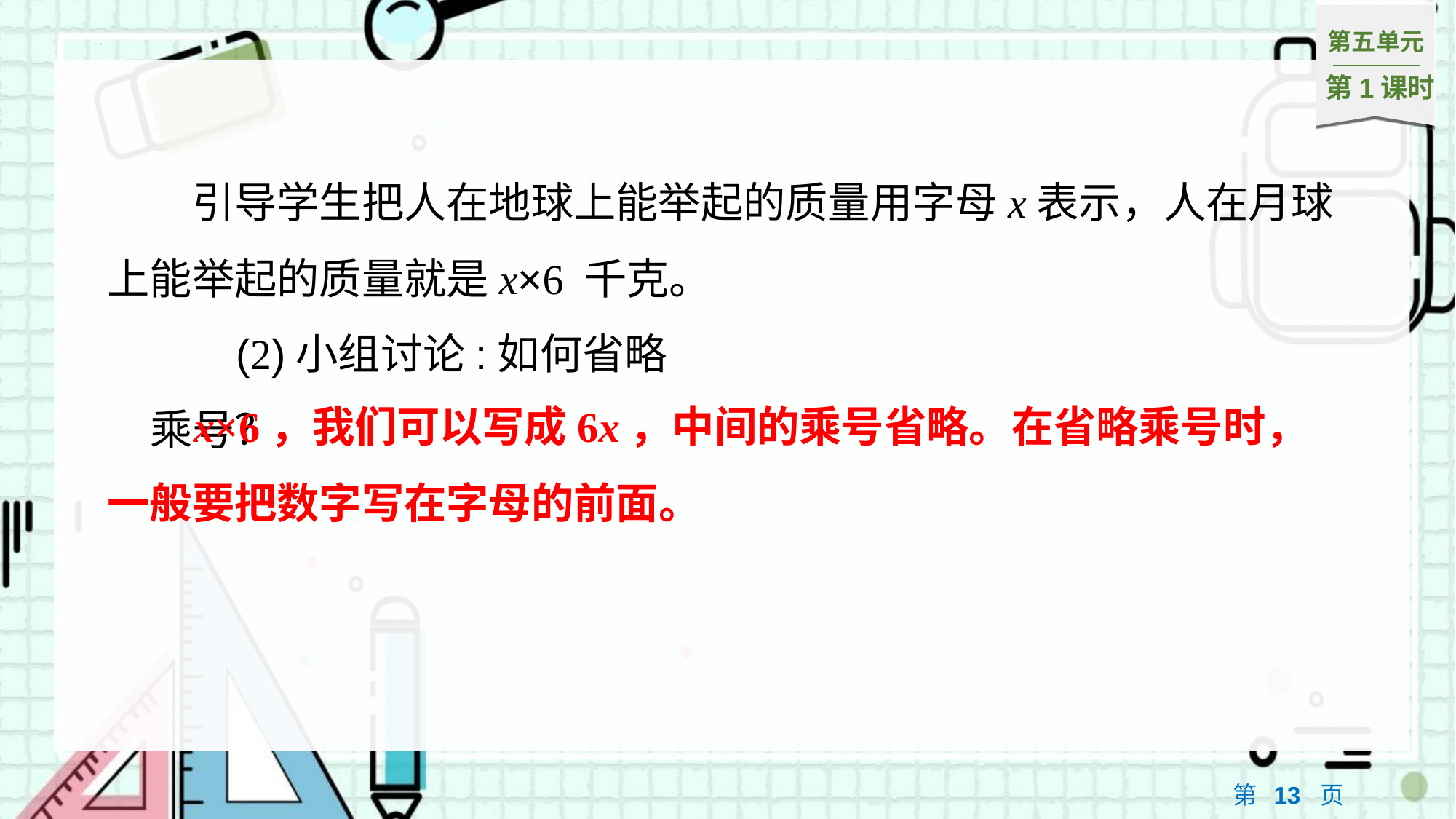

引导学生把人在地球上能举起的质量用字母x表示，人在月球上能举起的质量就是x×6 千克。
(2)小组讨论:如何省略乘号？
x×6，我们可以写成6x，中间的乘号省略。在省略乘号时，一般要把数字写在字母的前面。